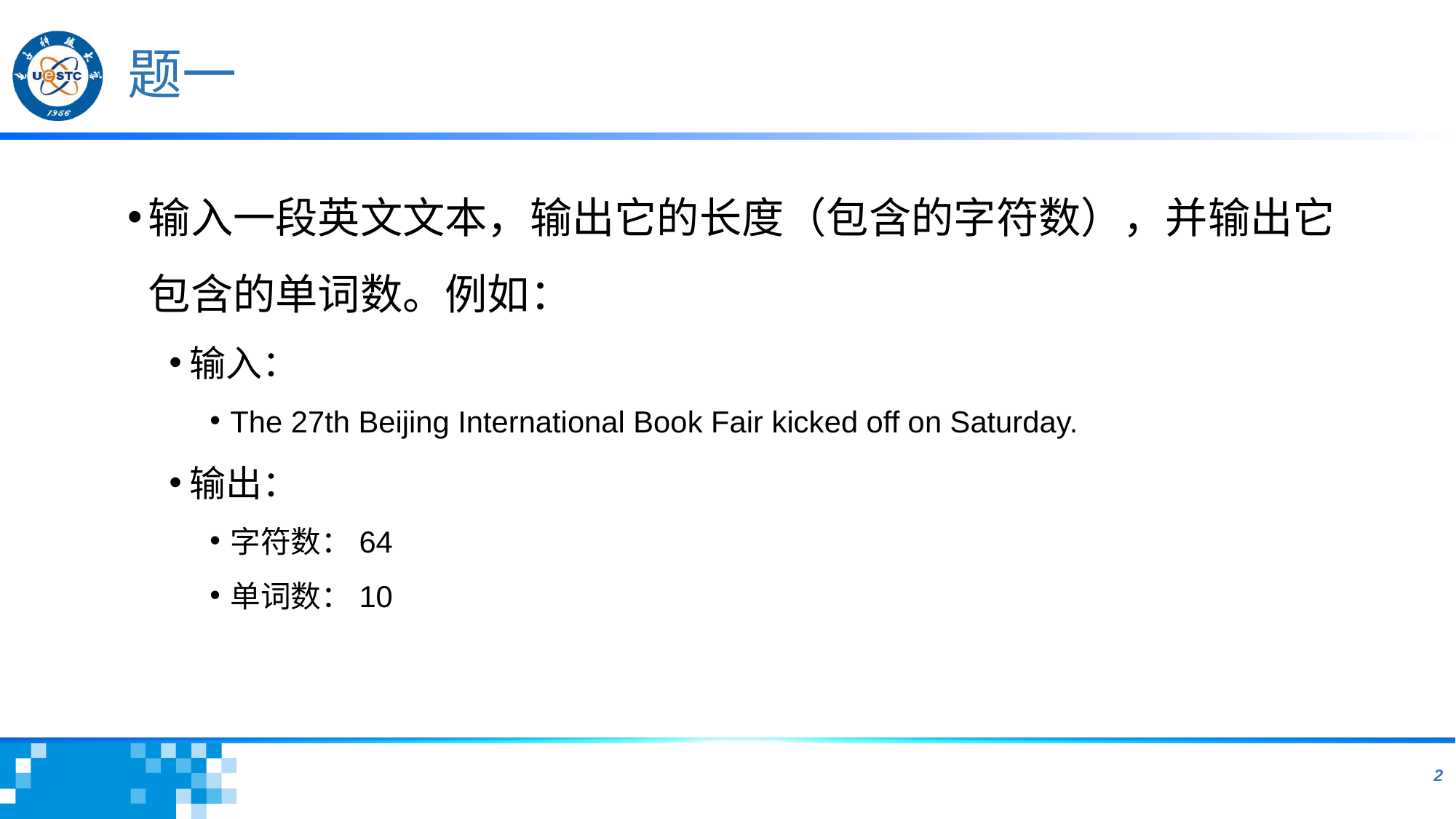

# 题一
输入一段英文文本，输出它的长度（包含的字符数），并输出它包含的单词数。例如：
输入：
The 27th Beijing International Book Fair kicked off on Saturday.
输出：
字符数：64
单词数：10
2